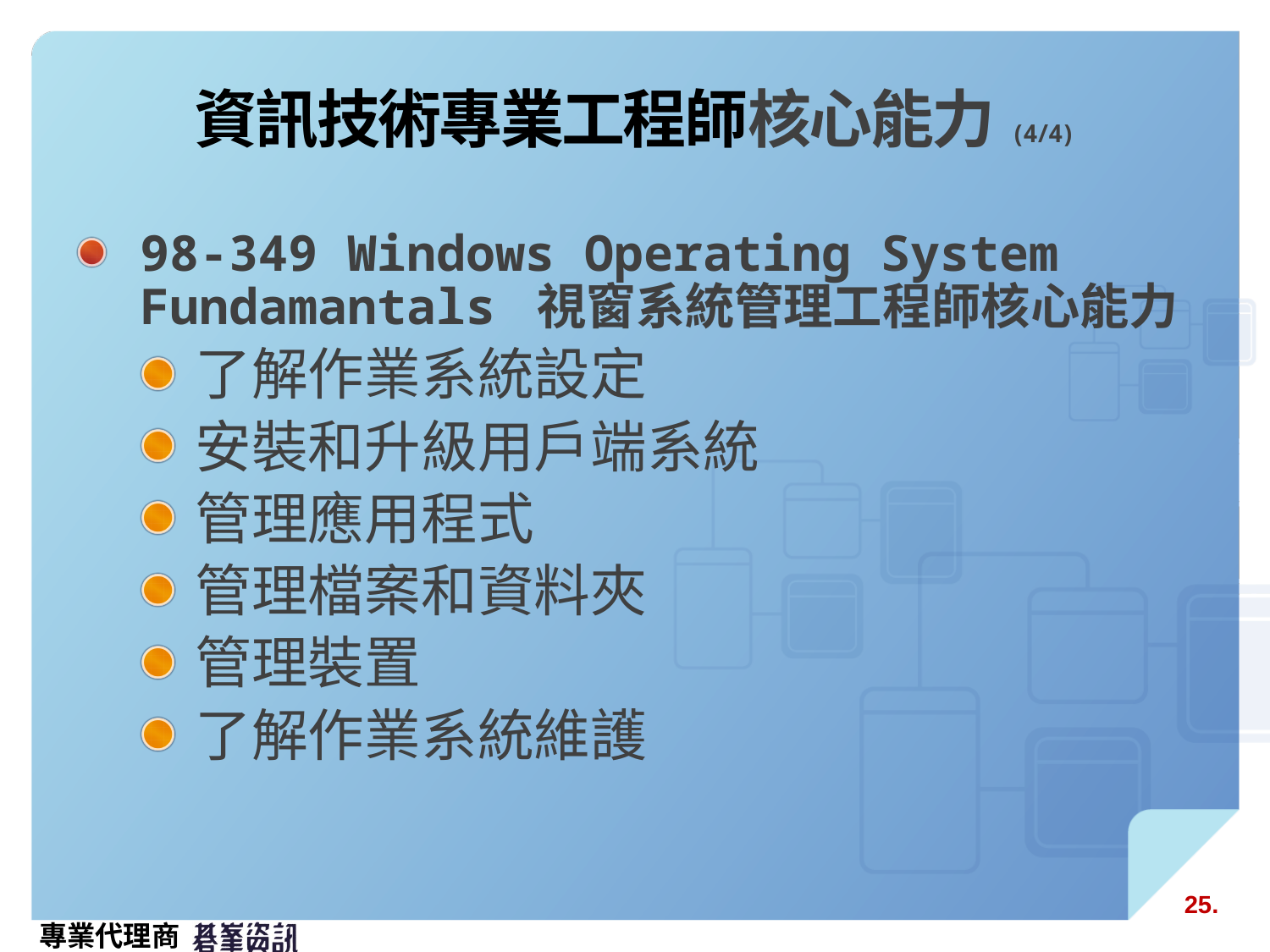

# 資訊技術專業工程師核心能力(4/4)
98-349 Windows Operating System Fundamantals 視窗系統管理工程師核心能力
了解作業系統設定
安裝和升級用戶端系統
管理應用程式
管理檔案和資料夾
管理裝置
了解作業系統維護
25.